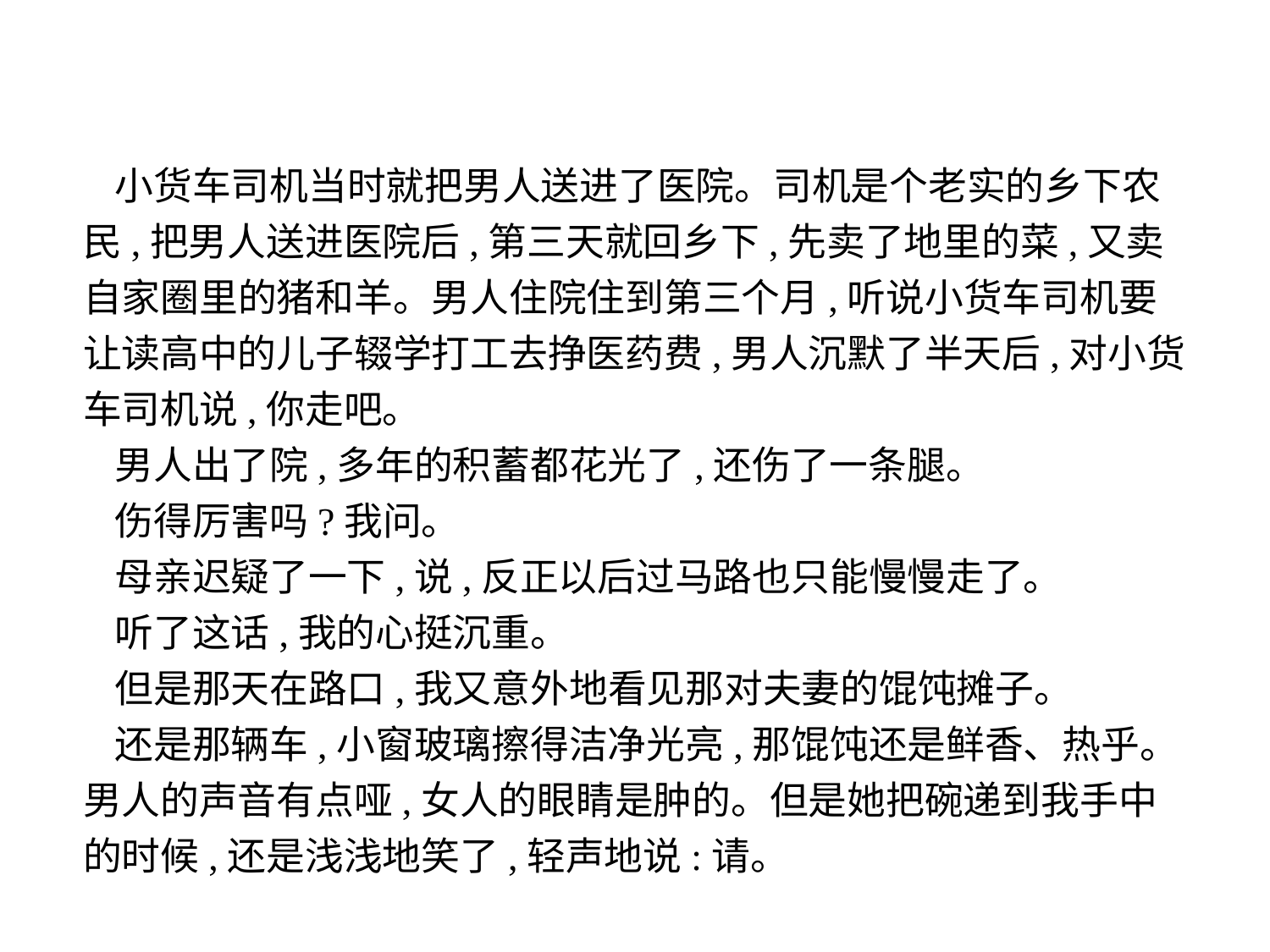

小货车司机当时就把男人送进了医院。司机是个老实的乡下农民,把男人送进医院后,第三天就回乡下,先卖了地里的菜,又卖自家圈里的猪和羊。男人住院住到第三个月,听说小货车司机要让读高中的儿子辍学打工去挣医药费,男人沉默了半天后,对小货车司机说,你走吧。
男人出了院,多年的积蓄都花光了,还伤了一条腿。
伤得厉害吗?我问。
母亲迟疑了一下,说,反正以后过马路也只能慢慢走了。
听了这话,我的心挺沉重。
但是那天在路口,我又意外地看见那对夫妻的馄饨摊子。
还是那辆车,小窗玻璃擦得洁净光亮,那馄饨还是鲜香、热乎。男人的声音有点哑,女人的眼睛是肿的。但是她把碗递到我手中的时候,还是浅浅地笑了,轻声地说:请。
-19-